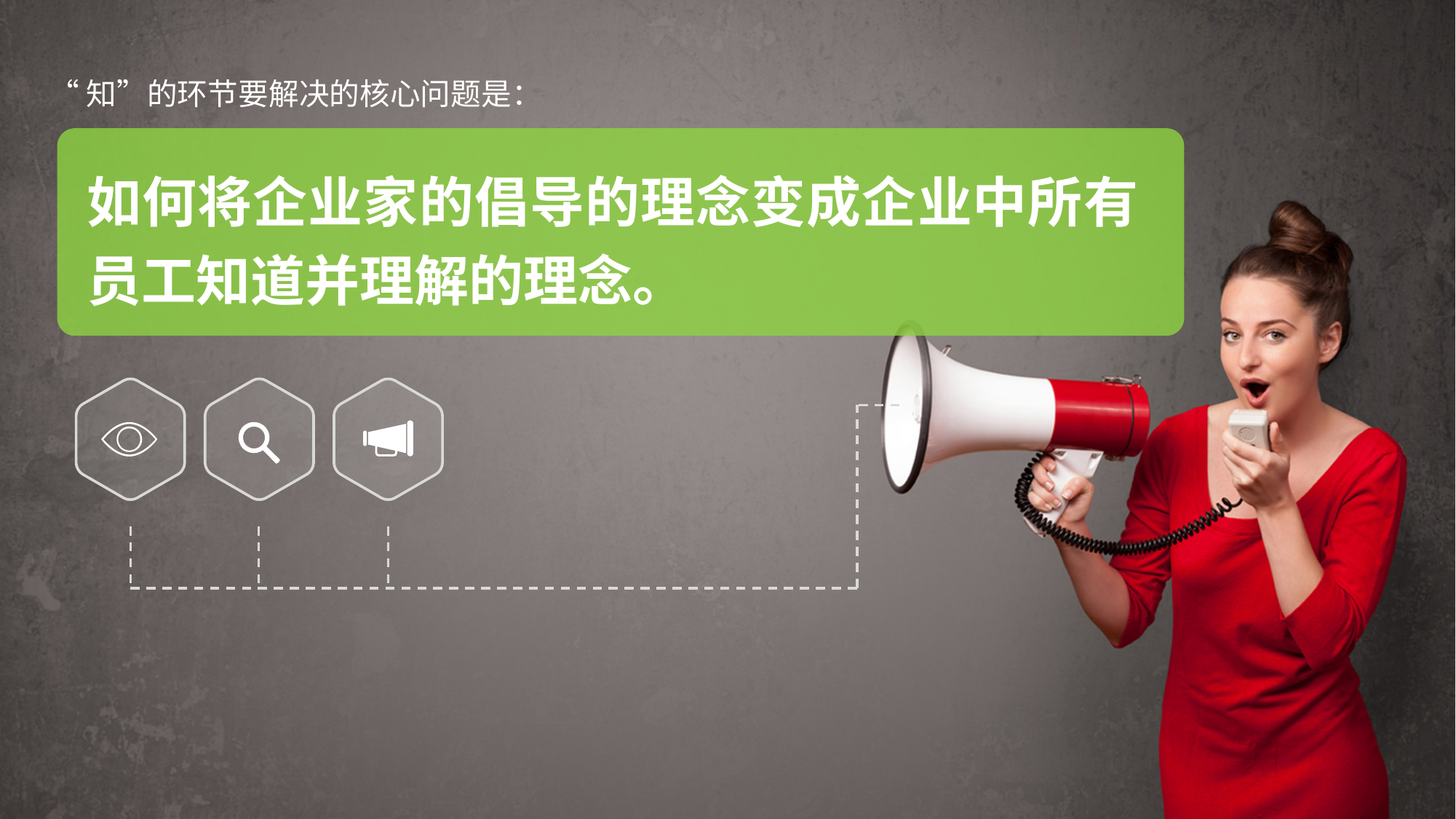

“知”的环节要解决的核心问题是：

如何将企业家的倡导的理念变成企业中所有员工知道并理解的理念。